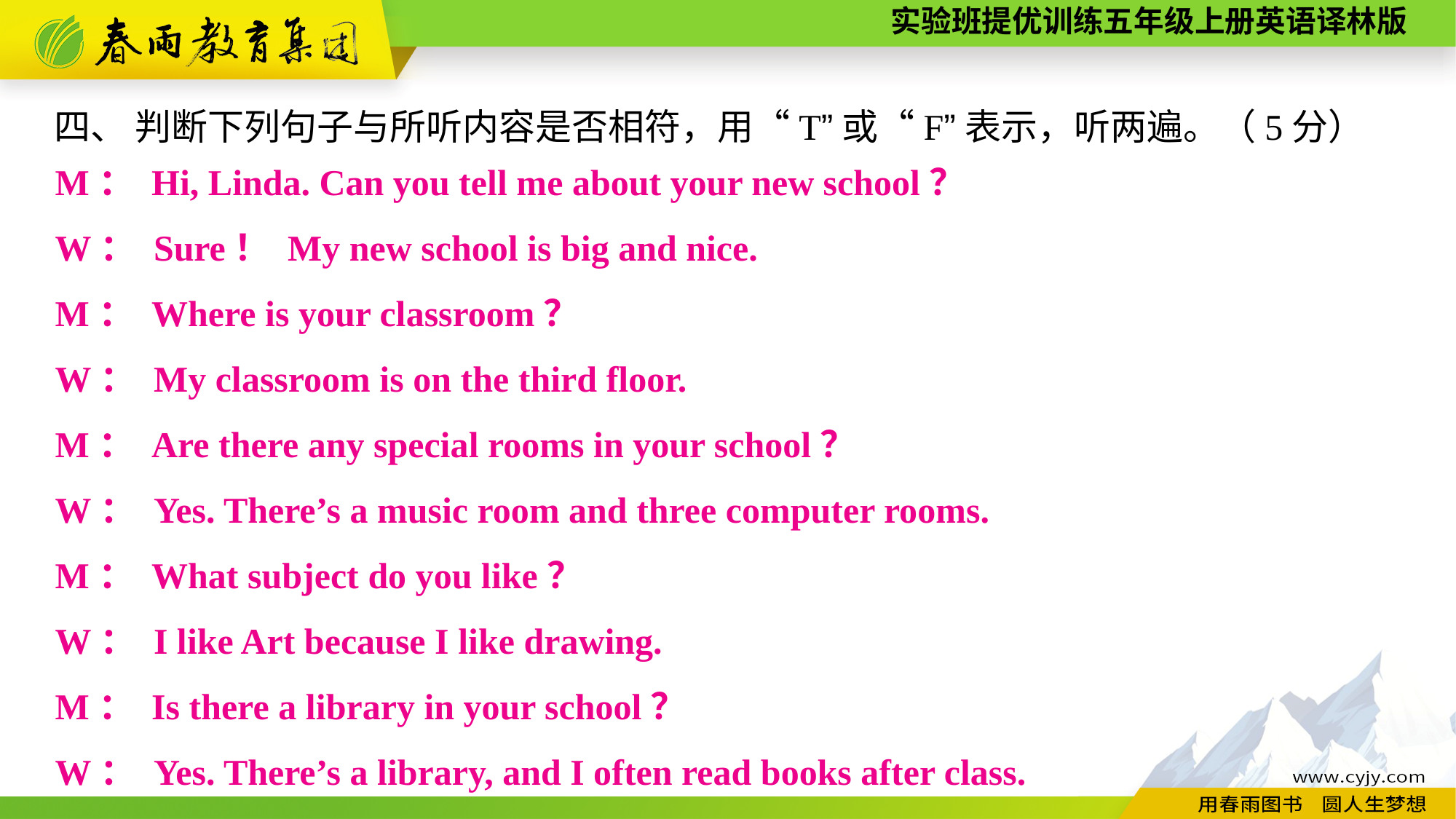

四、 判断下列句子与所听内容是否相符，用“T”或“F”表示，听两遍。（5分）
M： Hi, Linda. Can you tell me about your new school？
W： Sure！ My new school is big and nice.
M： Where is your classroom？
W： My classroom is on the third floor.
M： Are there any special rooms in your school？
W： Yes. There’s a music room and three computer rooms.
M： What subject do you like？
W： I like Art because I like drawing.
M： Is there a library in your school？
W： Yes. There’s a library, and I often read books after class.